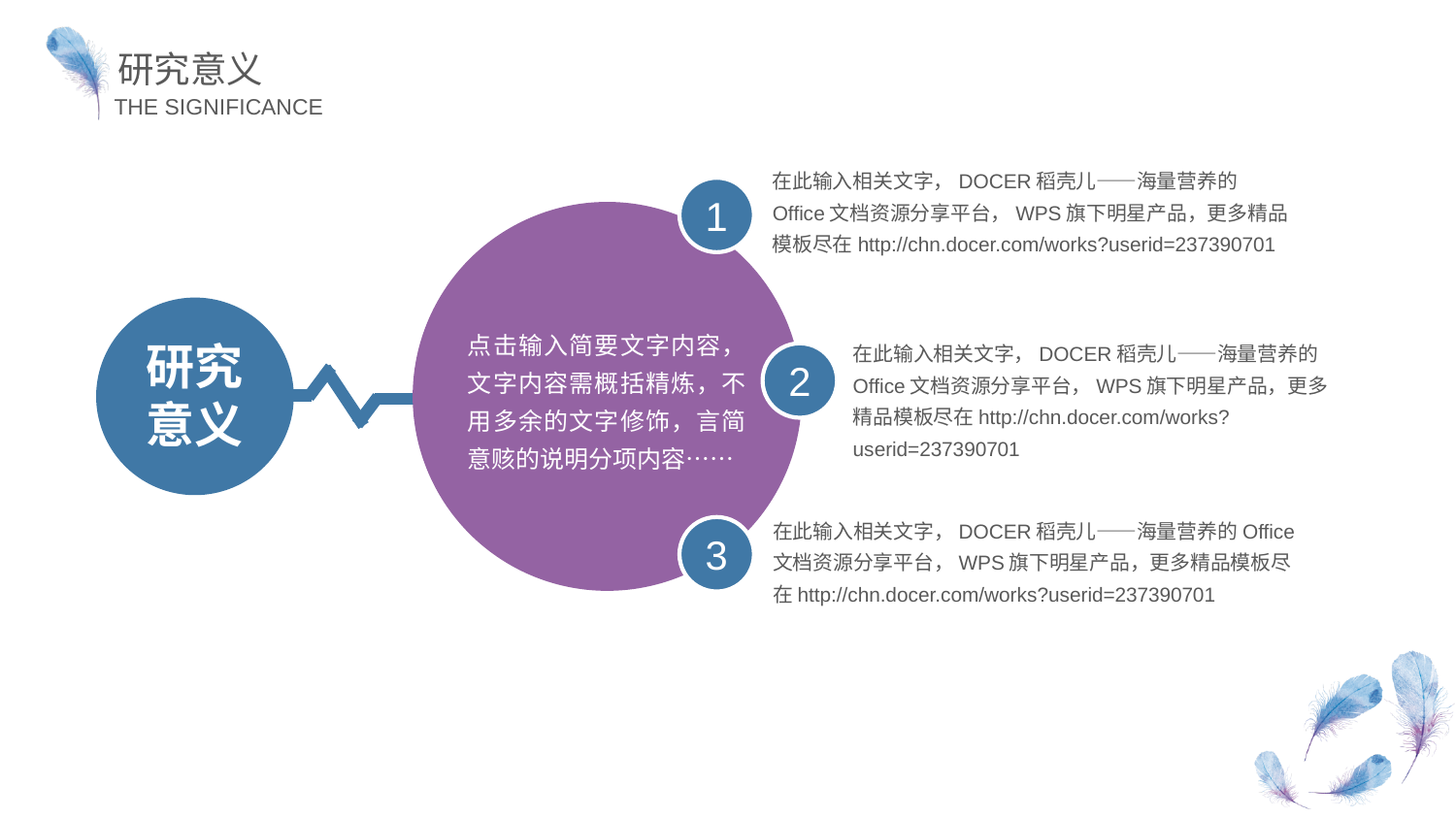

研究意义
THE SIGNIFICANCE
在此输入相关文字，DOCER稻壳儿——海量营养的Office文档资源分享平台，WPS旗下明星产品，更多精品模板尽在http://chn.docer.com/works?userid=237390701
1

点击输入简要文字内容，文字内容需概括精炼，不用多余的文字修饰，言简意赅的说明分项内容……
在此输入相关文字，DOCER稻壳儿——海量营养的Office文档资源分享平台，WPS旗下明星产品，更多精品模板尽在http://chn.docer.com/works?userid=237390701
研究
意义
2
在此输入相关文字，DOCER稻壳儿——海量营养的Office文档资源分享平台，WPS旗下明星产品，更多精品模板尽在http://chn.docer.com/works?userid=237390701
3